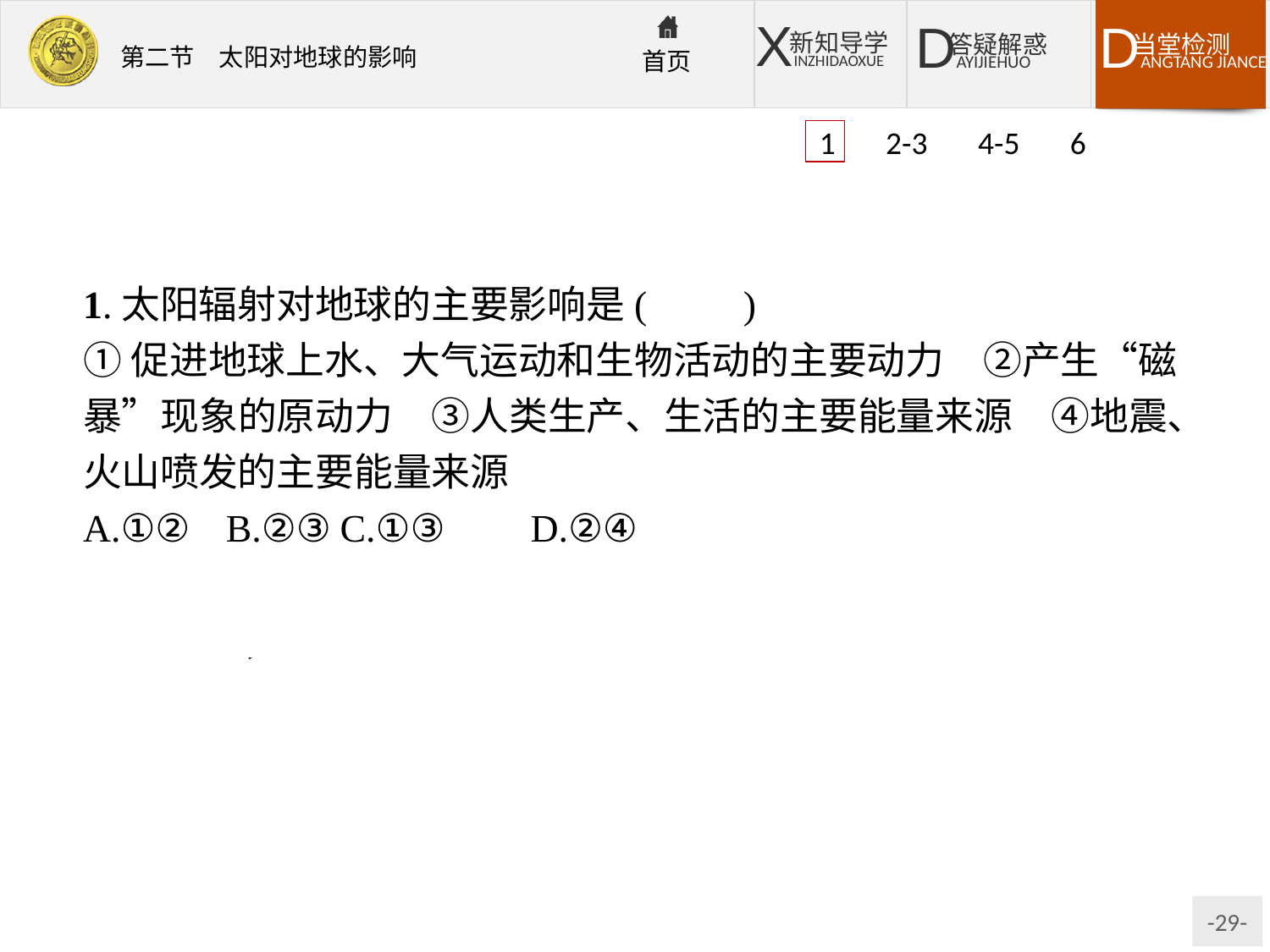

1       2-3       4-5       6

1.太阳辐射对地球的主要影响是(　　)
①促进地球上水、大气运动和生物活动的主要动力　②产生“磁暴”现象的原动力　③人类生产、生活的主要能量来源　④地震、火山喷发的主要能量来源
A.①②	B.②③	C.①③	D.②④
解析:“磁暴”是太阳活动造成的;地震、火山喷发的能量来源于地球内部,而非太阳辐射。
答案:C